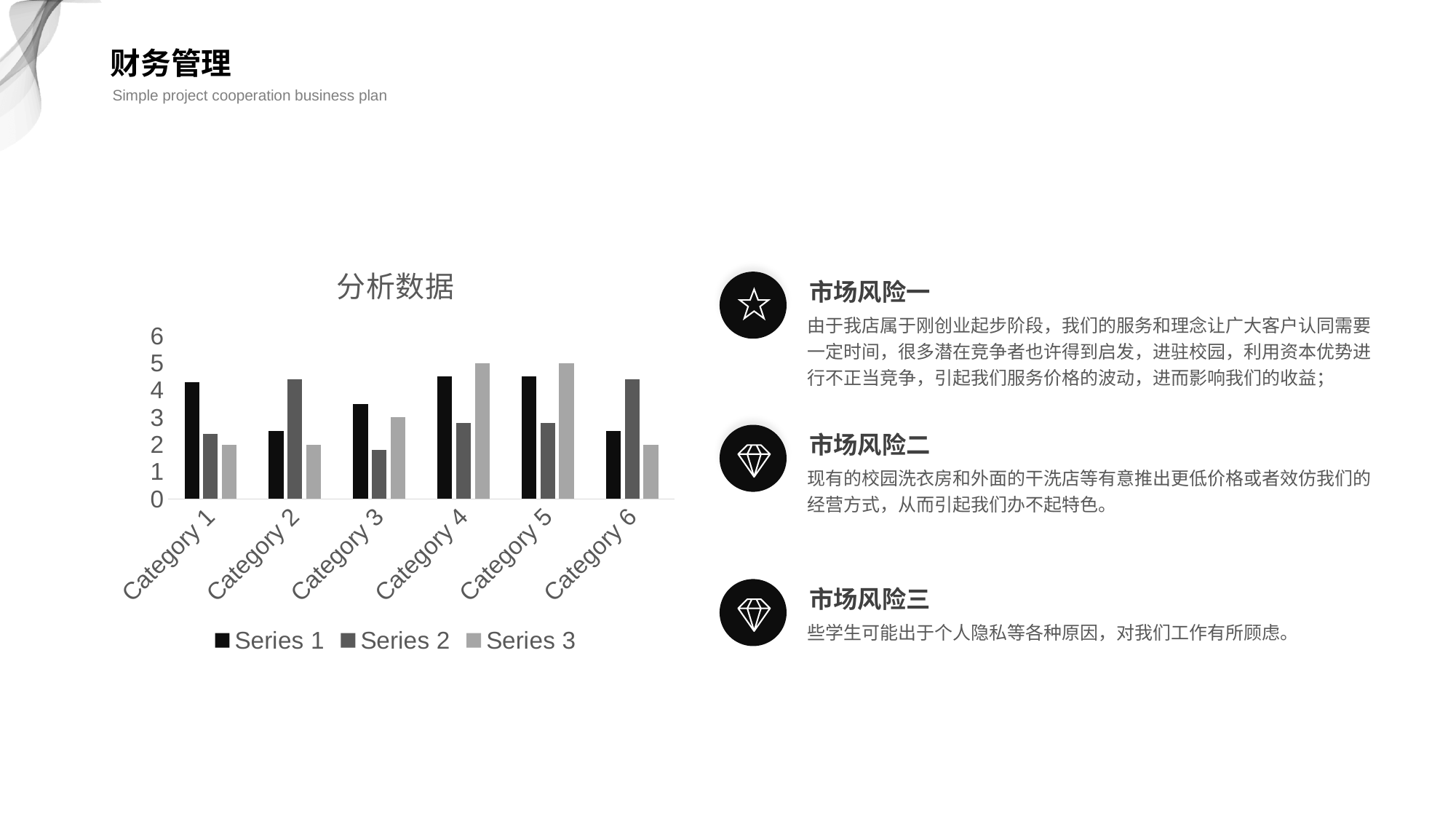

财务管理
Simple project cooperation business plan

### Chart: 分析数据

| Category | Series 1 | Series 2 | Series 3 |
|---|---|---|---|
| Category 1 | 4.3 | 2.4 | 2.0 |
| Category 2 | 2.5 | 4.4 | 2.0 |
| Category 3 | 3.5 | 1.8 | 3.0 |
| Category 4 | 4.5 | 2.8 | 5.0 |
| Category 5 | 4.5 | 2.8 | 5.0 |
| Category 6 | 2.5 | 4.4 | 2.0 |
市场风险一

由于我店属于刚创业起步阶段，我们的服务和理念让广大客户认同需要一定时间，很多潜在竞争者也许得到启发，进驻校园，利用资本优势进行不正当竞争，引起我们服务价格的波动，进而影响我们的收益；
市场风险二

现有的校园洗衣房和外面的干洗店等有意推出更低价格或者效仿我们的经营方式，从而引起我们办不起特色。
市场风险三

些学生可能出于个人隐私等各种原因，对我们工作有所顾虑。